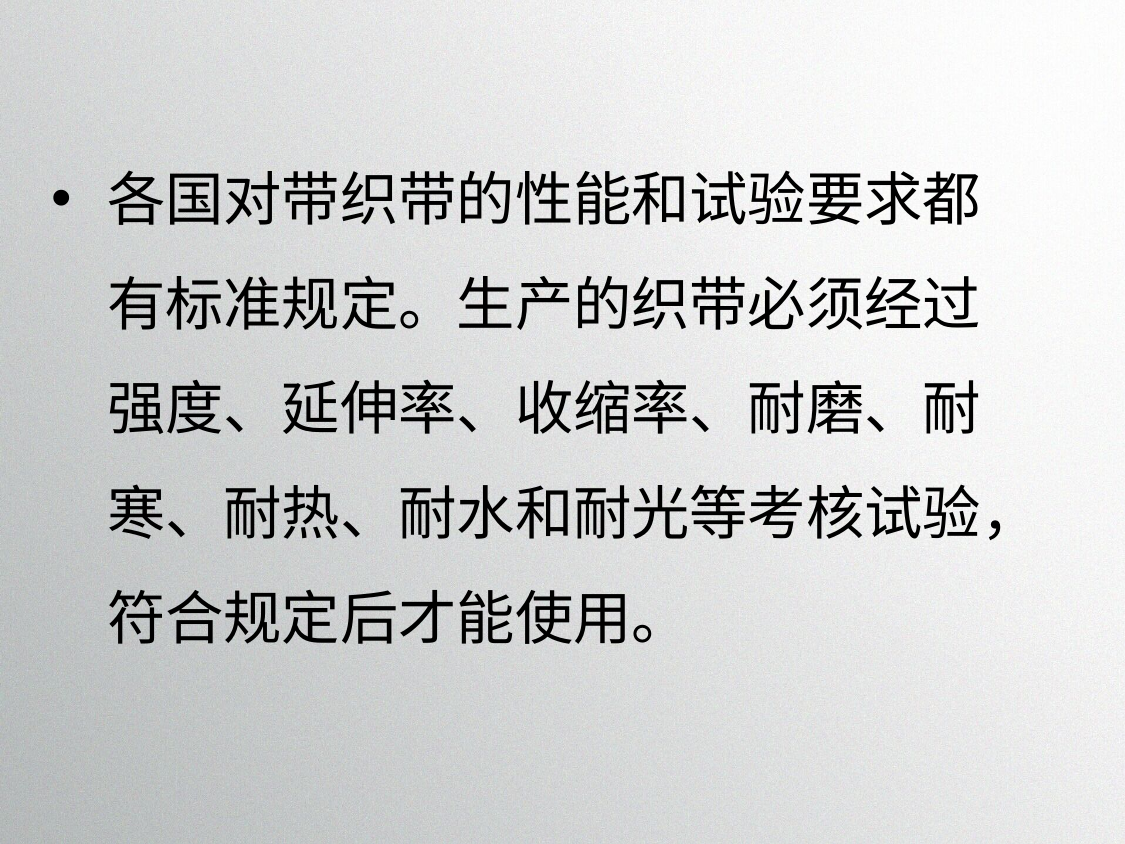

各国对带织带的性能和试验要求都有标准规定。生产的织带必须经过强度、延伸率、收缩率、耐磨、耐寒、耐热、耐水和耐光等考核试验，符合规定后才能使用。